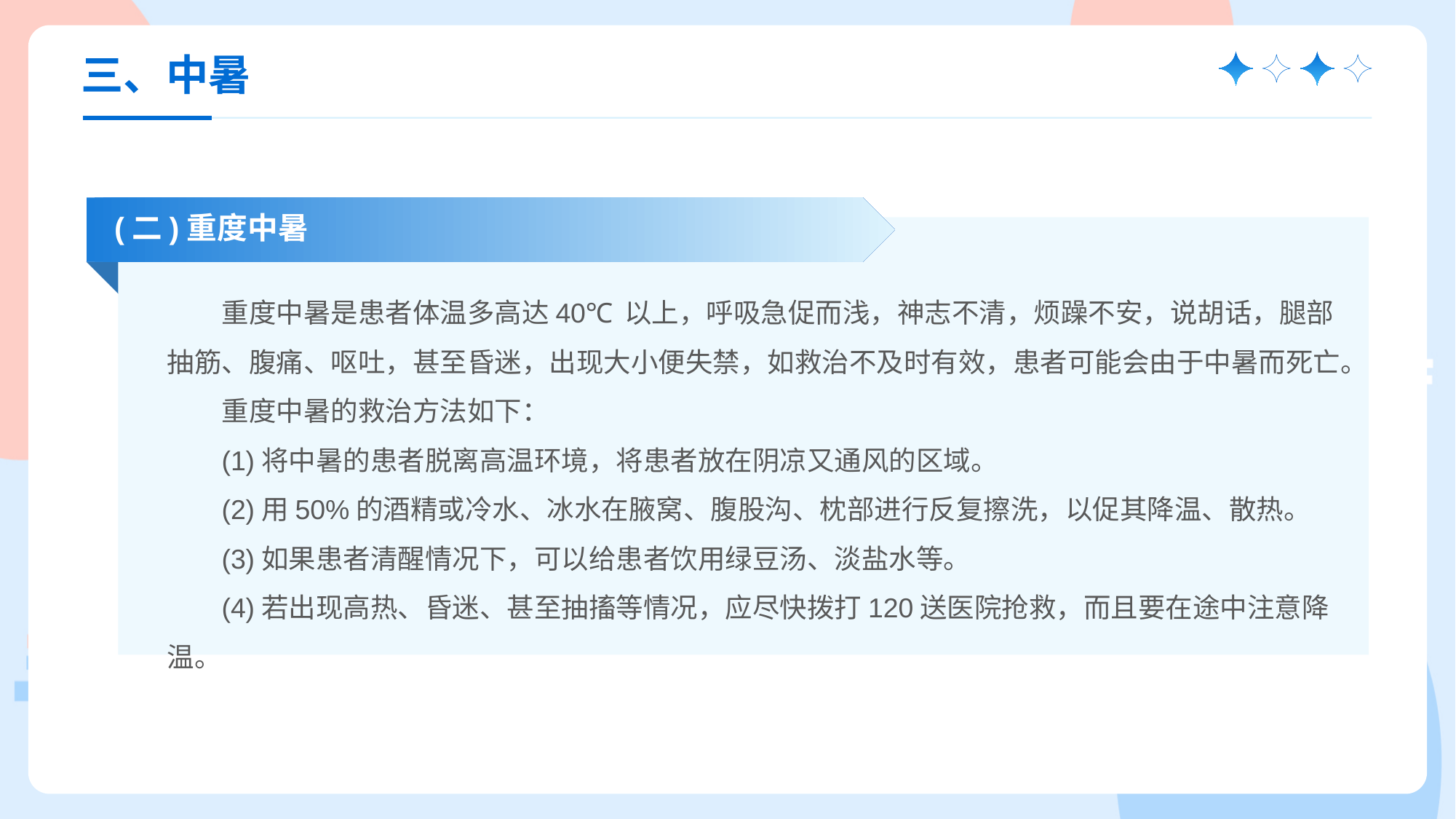

三、中暑
(二)重度中暑

重度中暑是患者体温多高达40℃以上，呼吸急促而浅，神志不清，烦躁不安，说胡话，腿部抽筋、腹痛、呕吐，甚至昏迷，出现大小便失禁，如救治不及时有效，患者可能会由于中暑而死亡。
重度中暑的救治方法如下：
(1)将中暑的患者脱离高温环境，将患者放在阴凉又通风的区域。
(2)用50%的酒精或冷水、冰水在腋窝、腹股沟、枕部进行反复擦洗，以促其降温、散热。
(3)如果患者清醒情况下，可以给患者饮用绿豆汤、淡盐水等。
(4)若出现高热、昏迷、甚至抽搐等情况，应尽快拨打120送医院抢救，而且要在途中注意降温。